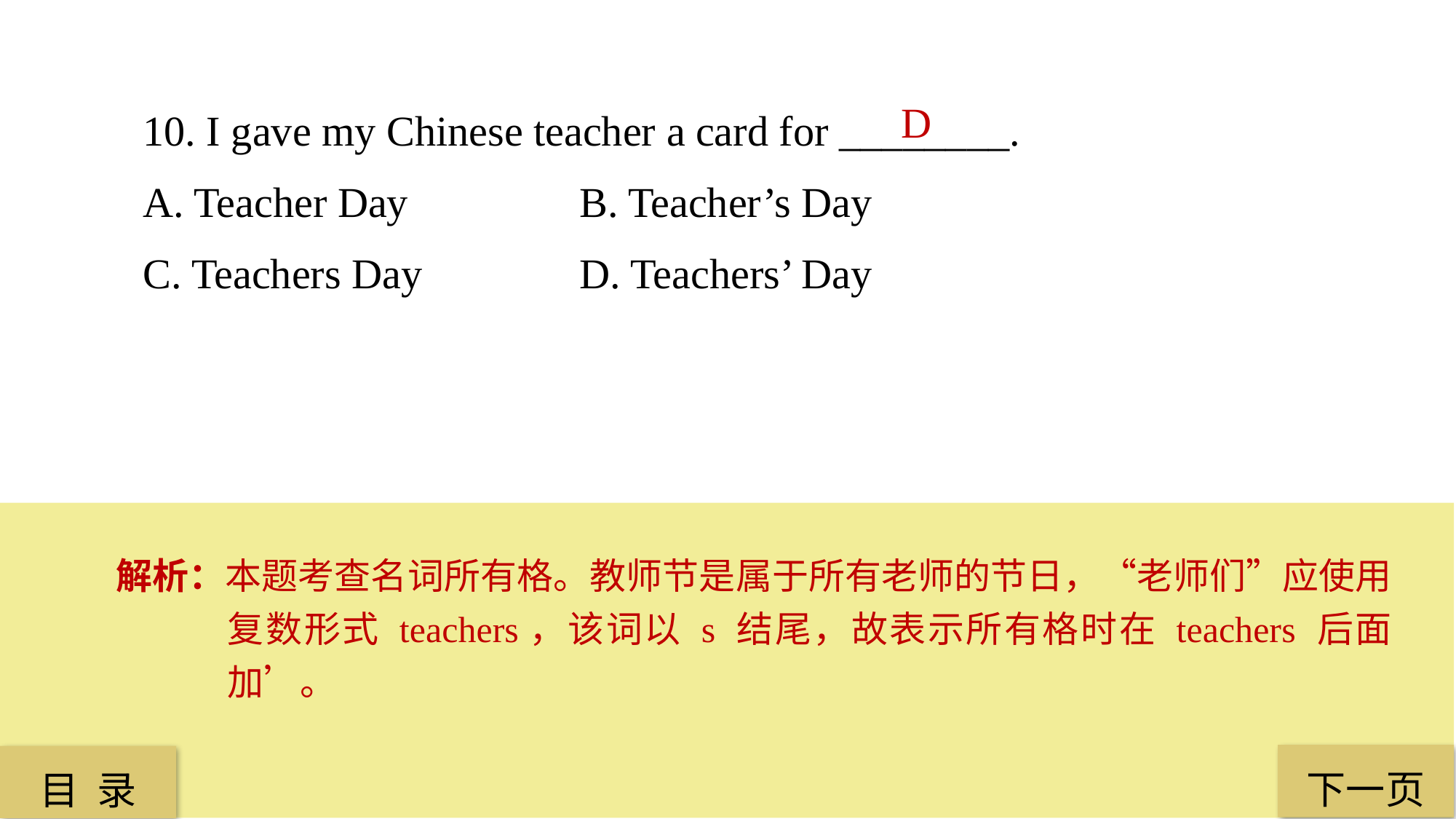

10. I gave my Chinese teacher a card for ________.
A. Teacher Day 		B. Teacher’s Day
C. Teachers Day 		D. Teachers’ Day
D
解析：本题考查名词所有格。教师节是属于所有老师的节日，“老师们”应使用复数形式 teachers，该词以 s 结尾，故表示所有格时在 teachers 后面加’。